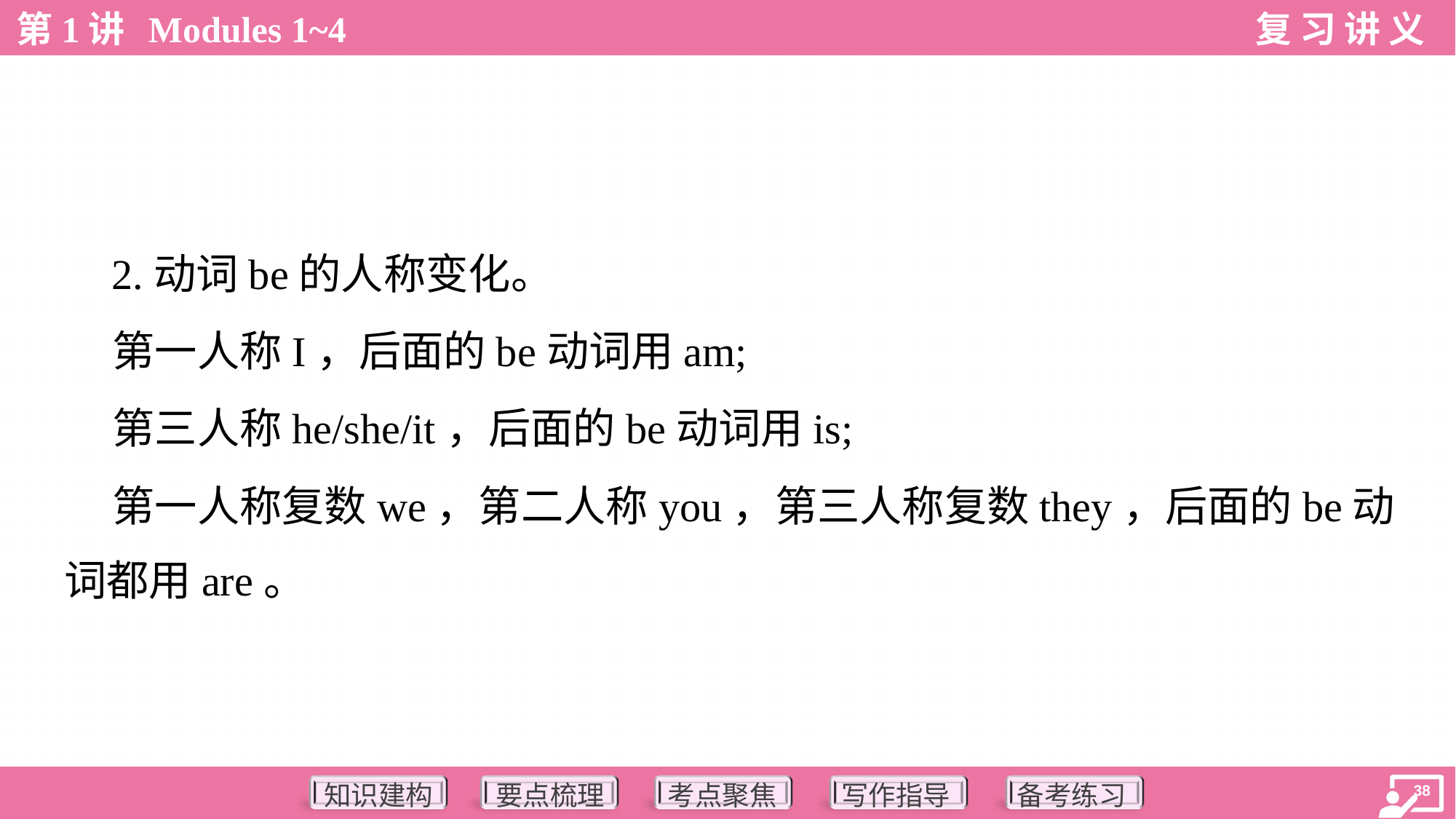

2.动词be的人称变化。
    第一人称I，后面的be动词用am;
    第三人称he/she/it，后面的be动词用is;
    第一人称复数we，第二人称you，第三人称复数they，后面的be动
词都用are。